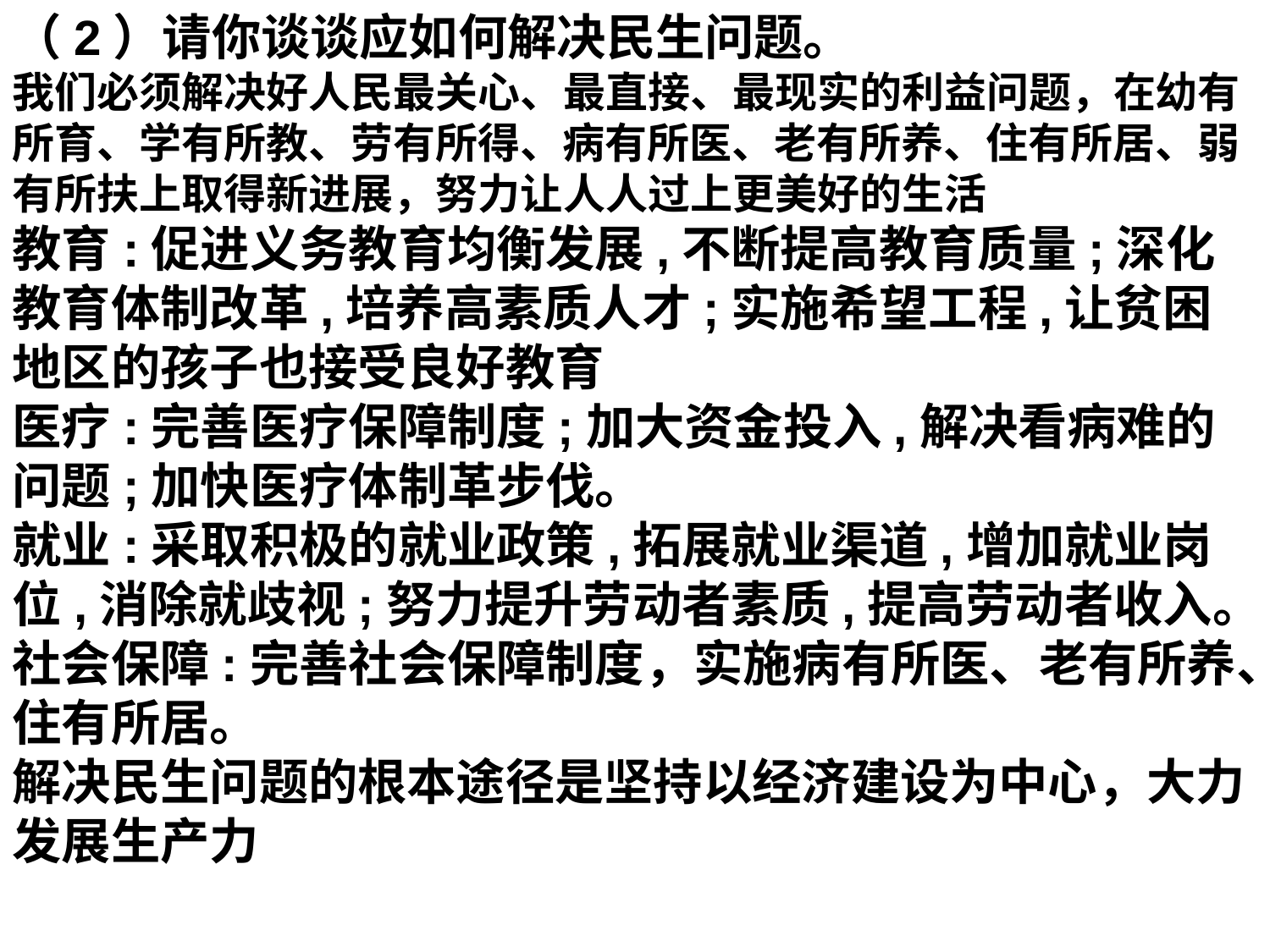

（2）请你谈谈应如何解决民生问题。
我们必须解决好人民最关心、最直接、最现实的利益问题，在幼有所育、学有所教、劳有所得、病有所医、老有所养、住有所居、弱有所扶上取得新进展，努力让人人过上更美好的生活
教育:促进义务教育均衡发展,不断提高教育质量;深化教育体制改革,培养高素质人才;实施希望工程,让贫困地区的孩子也接受良好教育
医疗:完善医疗保障制度;加大资金投入,解决看病难的问题;加快医疗体制革步伐。
就业:采取积极的就业政策,拓展就业渠道,增加就业岗位,消除就歧视;努力提升劳动者素质,提高劳动者收入。
社会保障:完善社会保障制度，实施病有所医、老有所养、住有所居。
解决民生问题的根本途径是坚持以经济建设为中心，大力发展生产力